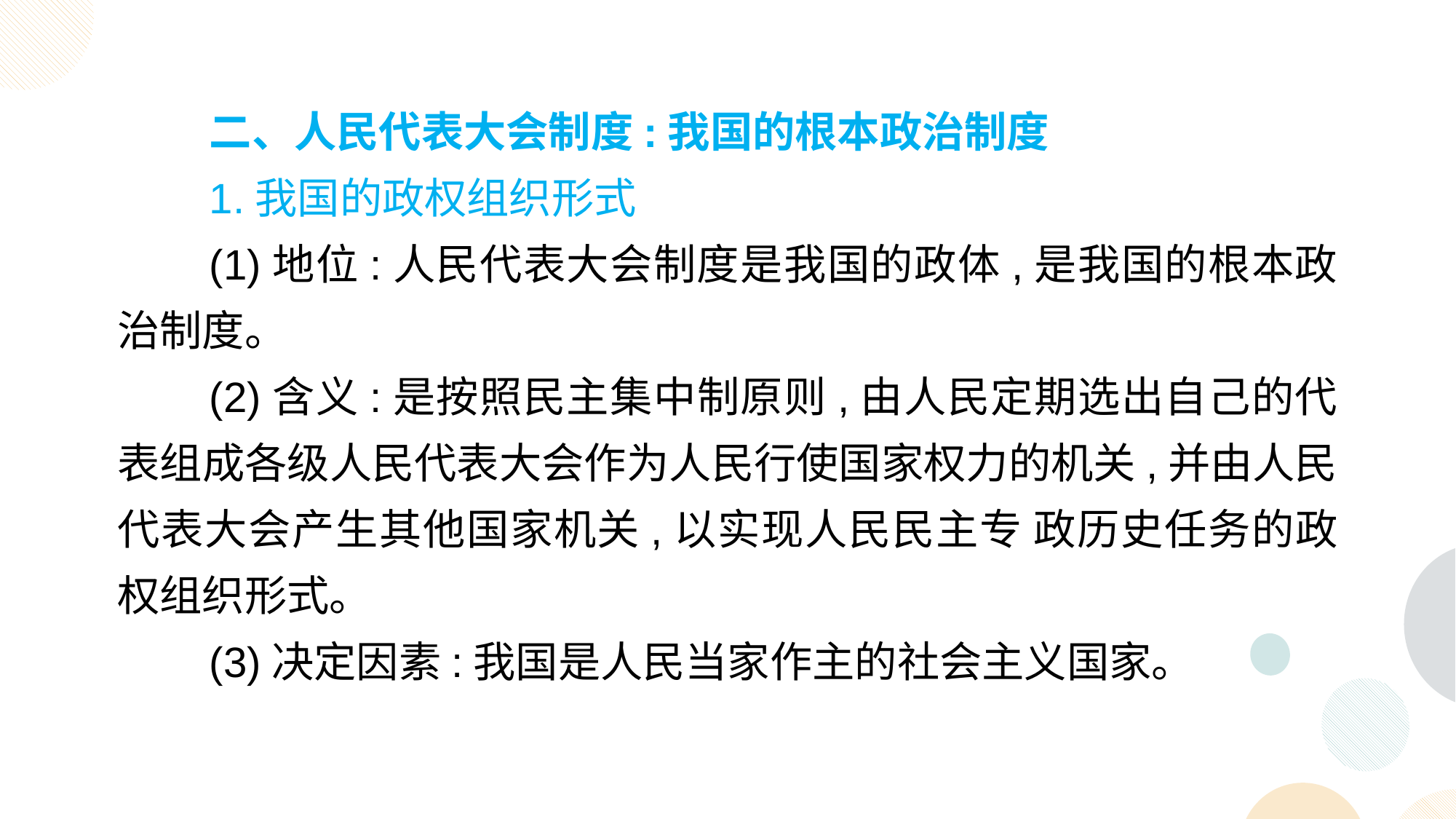

二、人民代表大会制度:我国的根本政治制度
1.我国的政权组织形式
(1)地位:人民代表大会制度是我国的政体,是我国的根本政治制度。
(2)含义:是按照民主集中制原则,由人民定期选出自己的代表组成各级人民代表大会作为人民行使国家权力的机关,并由人民代表大会产生其他国家机关,以实现人民民主专 政历史任务的政权组织形式。
(3)决定因素:我国是人民当家作主的社会主义国家。